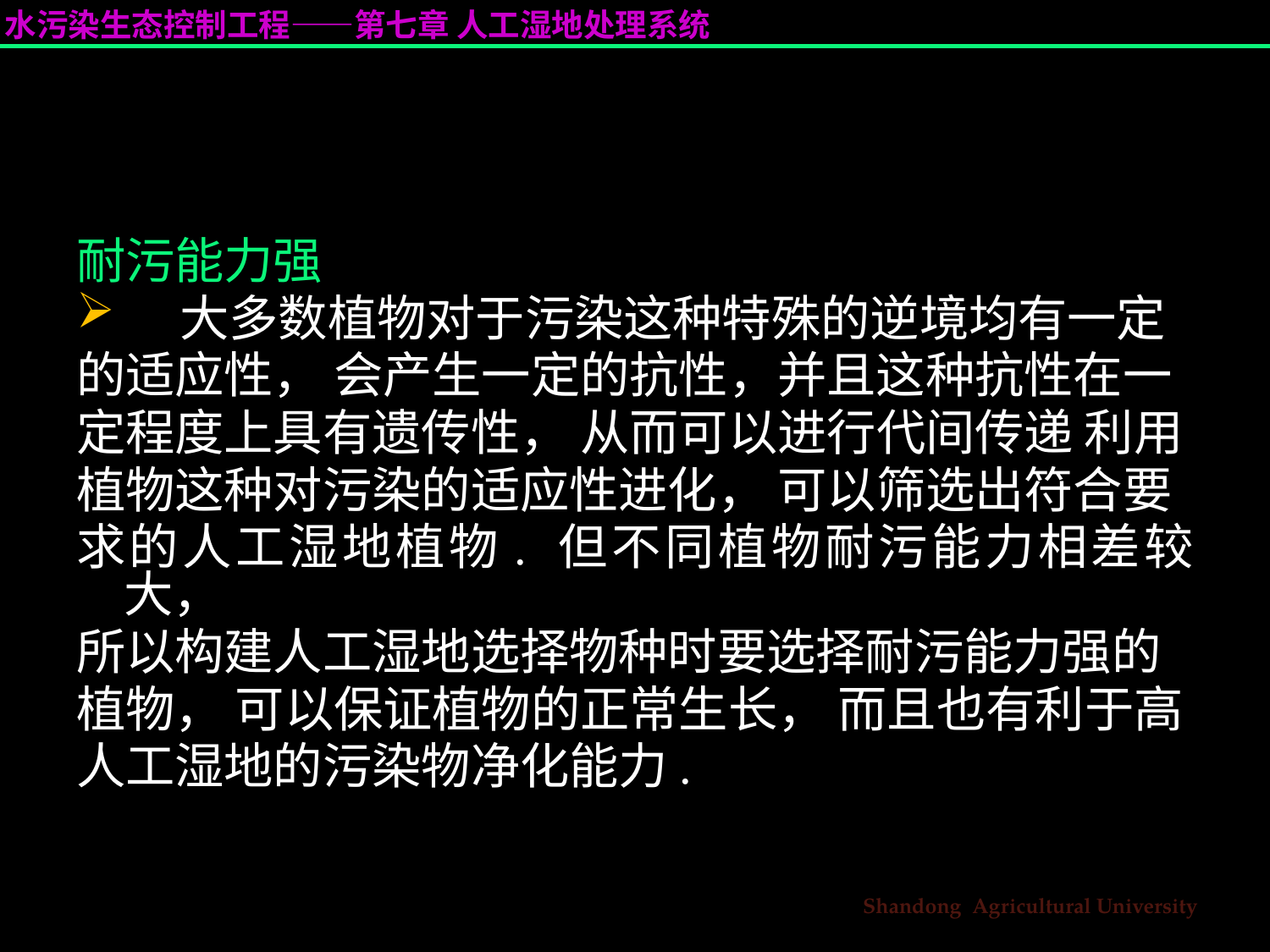

耐污能力强
    大多数植物对于污染这种特殊的逆境均有一定
的适应性， 会产生一定的抗性，并且这种抗性在一
定程度上具有遗传性， 从而可以进行代间传递 利用
植物这种对污染的适应性进化， 可以筛选出符合要
求的人工湿地植物. 但不同植物耐污能力相差较大，
所以构建人工湿地选择物种时要选择耐污能力强的
植物， 可以保证植物的正常生长， 而且也有利于高
人工湿地的污染物净化能力.